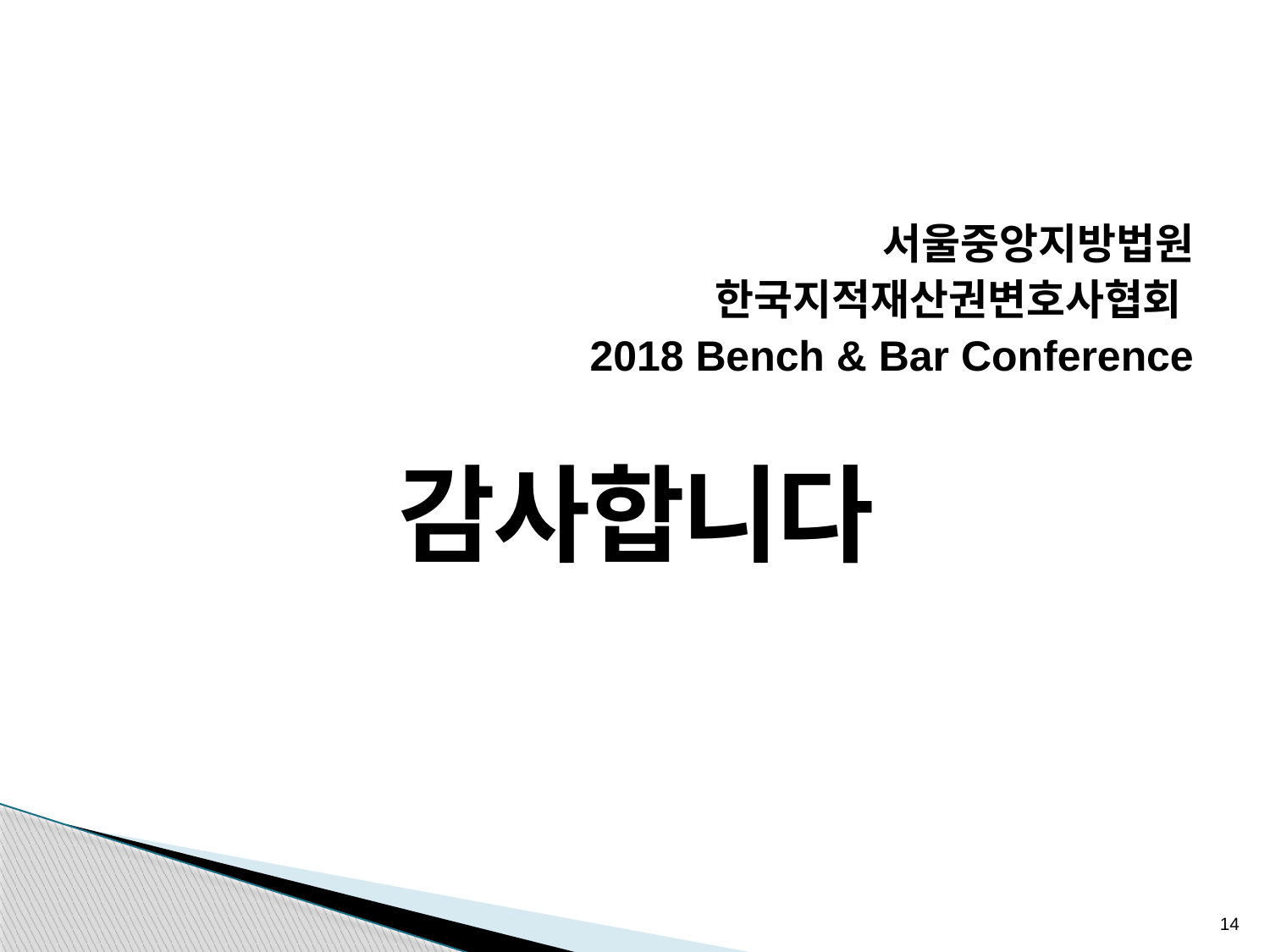

서울중앙지방법원
한국지적재산권변호사협회
2018 Bench & Bar Conference

감사합니다
14